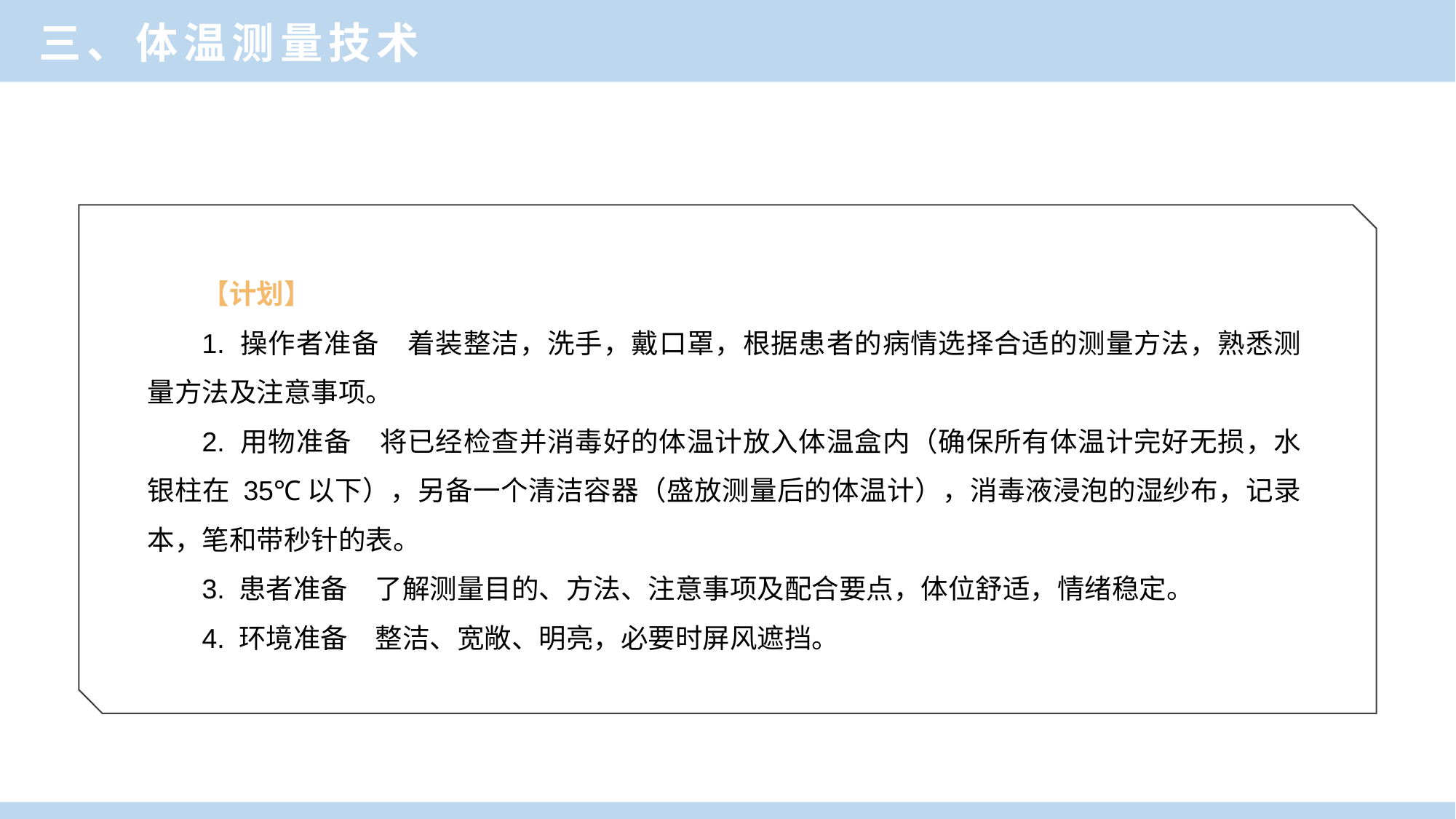

三、体温测量技术

【计划】
1. 操作者准备　着装整洁，洗手，戴口罩，根据患者的病情选择合适的测量方法，熟悉测量方法及注意事项。
2. 用物准备　将已经检查并消毒好的体温计放入体温盒内（确保所有体温计完好无损，水银柱在 35℃以下），另备一个清洁容器（盛放测量后的体温计），消毒液浸泡的湿纱布，记录本，笔和带秒针的表。
3. 患者准备　了解测量目的、方法、注意事项及配合要点，体位舒适，情绪稳定。
4. 环境准备　整洁、宽敞、明亮，必要时屏风遮挡。